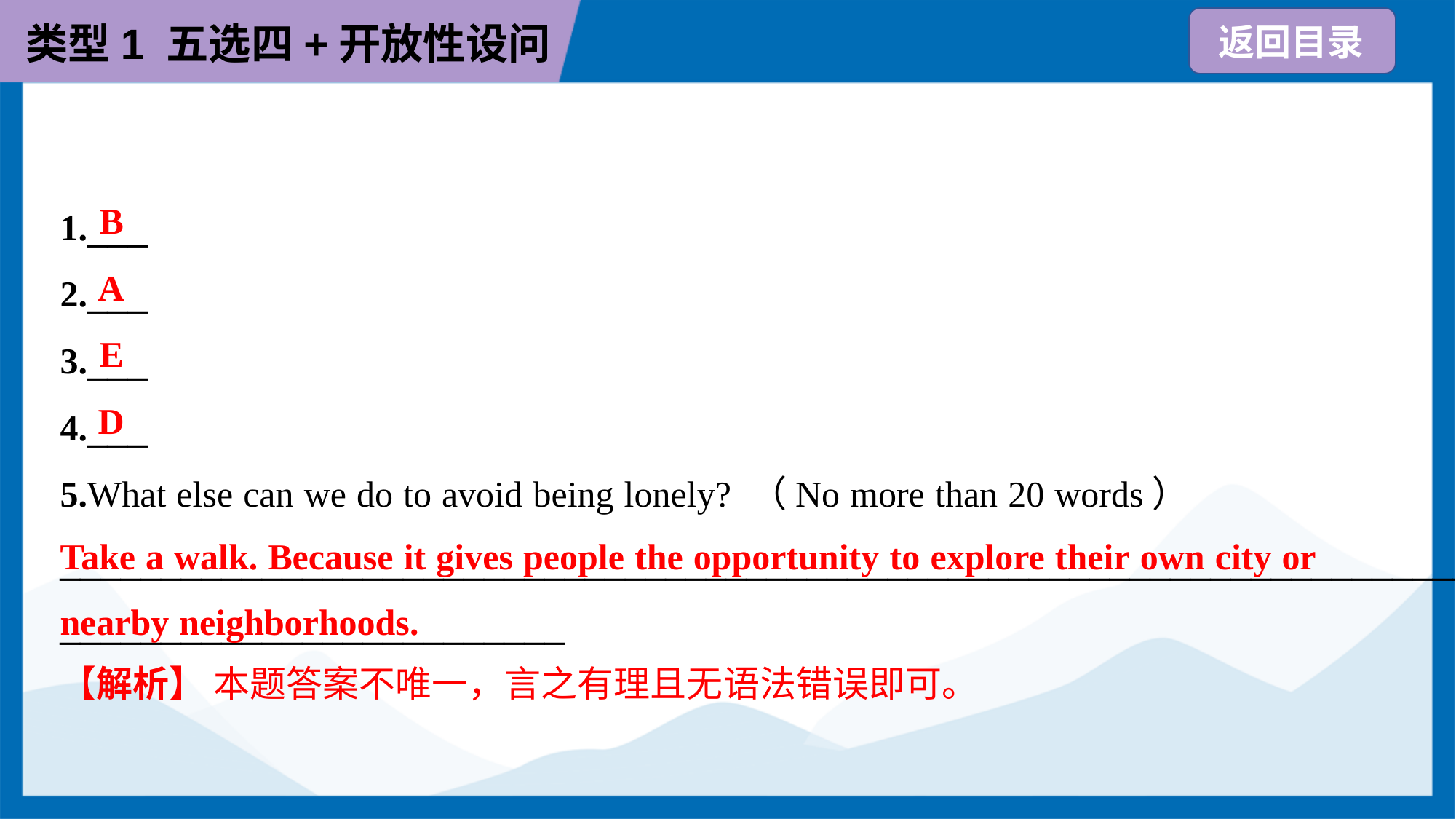

B
1.___
2.___
3.___
4.___
5.What else can we do to avoid being lonely? （No more than 20 words）
_________________________________________________________________________
_________________________
A
E
D
Take a walk. Because it gives people the opportunity to explore their own city or nearby neighborhoods.
【解析】 本题答案不唯一，言之有理且无语法错误即可。